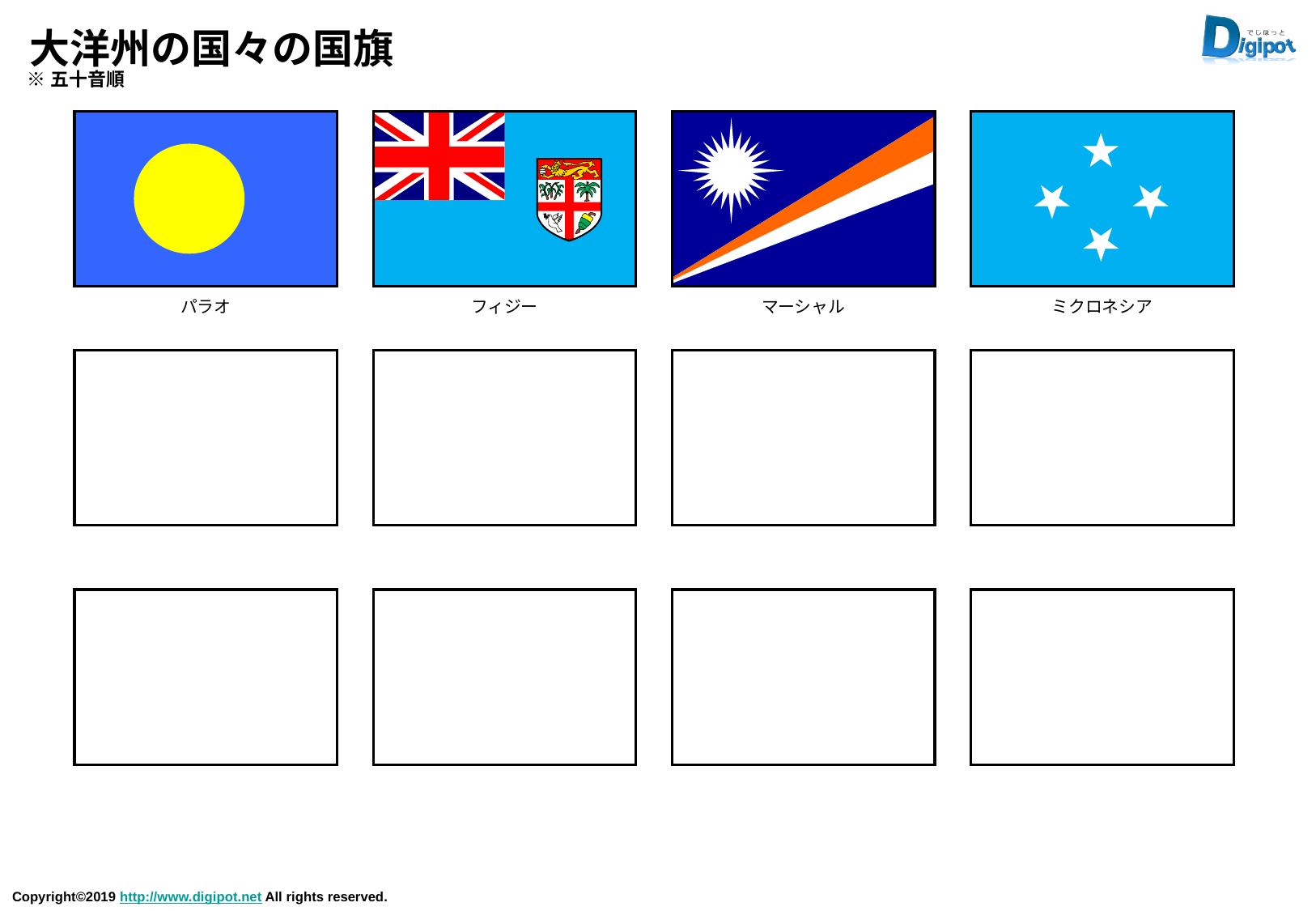

# 大洋州の国々の国旗
※五十音順

パラオ
フィジー
マーシャル
ミクロネシア